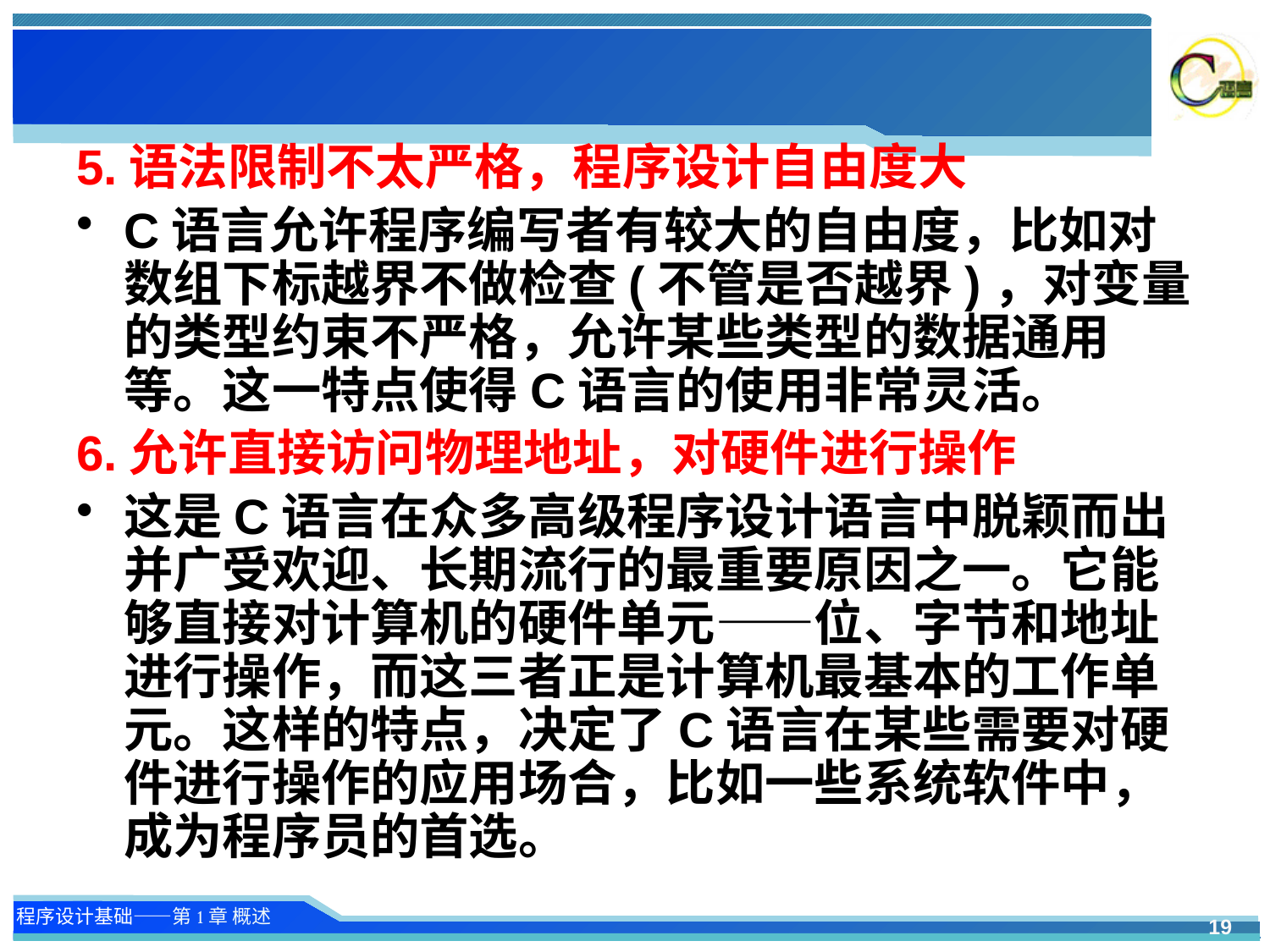

#
5.语法限制不太严格，程序设计自由度大
C语言允许程序编写者有较大的自由度，比如对数组下标越界不做检查(不管是否越界)，对变量的类型约束不严格，允许某些类型的数据通用等。这一特点使得C语言的使用非常灵活。
6.允许直接访问物理地址，对硬件进行操作
这是C语言在众多高级程序设计语言中脱颖而出并广受欢迎、长期流行的最重要原因之一。它能够直接对计算机的硬件单元——位、字节和地址进行操作，而这三者正是计算机最基本的工作单元。这样的特点，决定了C语言在某些需要对硬件进行操作的应用场合，比如一些系统软件中，成为程序员的首选。
19